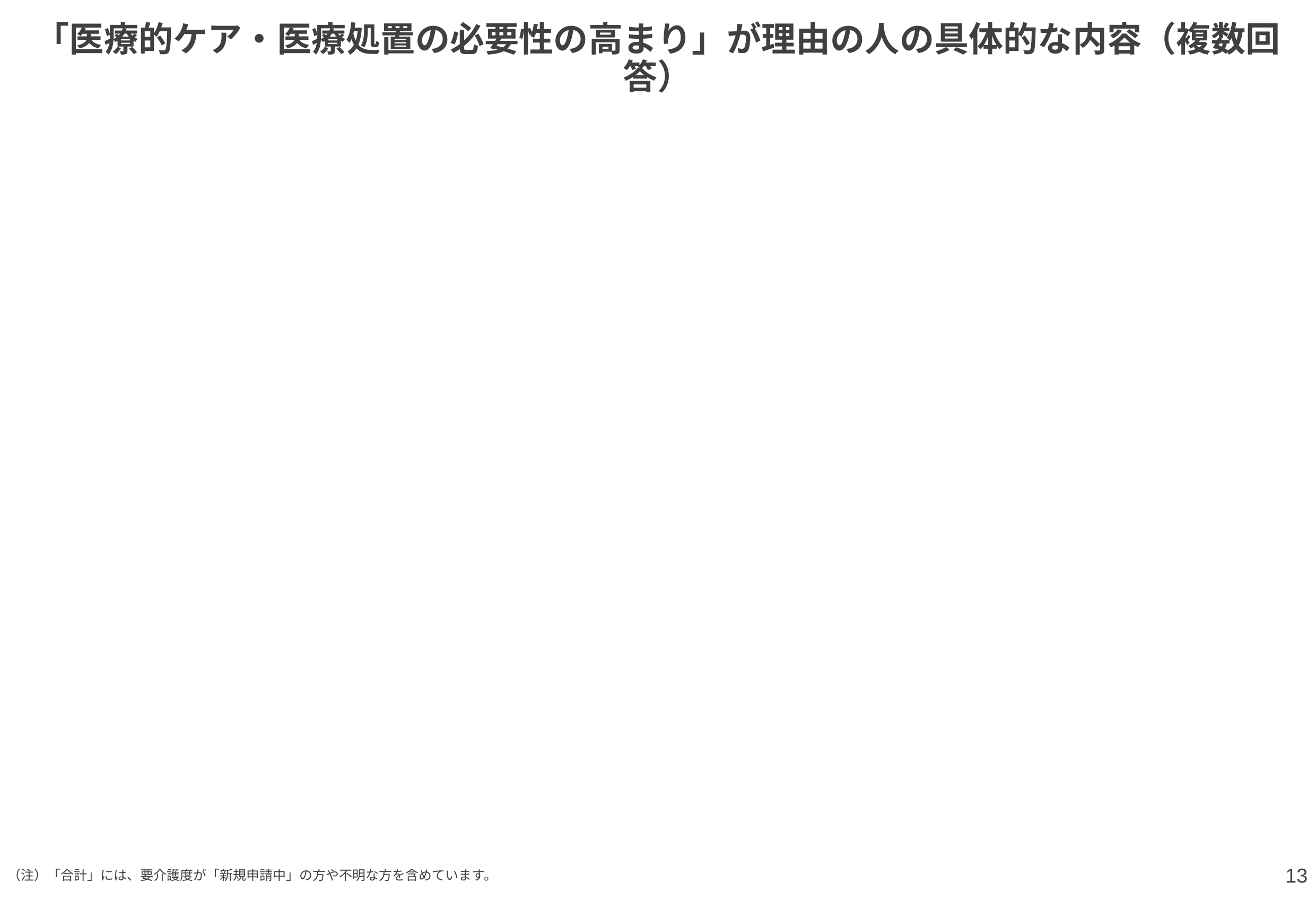

# 「医療的ケア・医療処置の必要性の高まり」が理由の人の具体的な内容（複数回答）
13
（注）「合計」には、要介護度が「新規申請中」の方や不明な方を含めています。